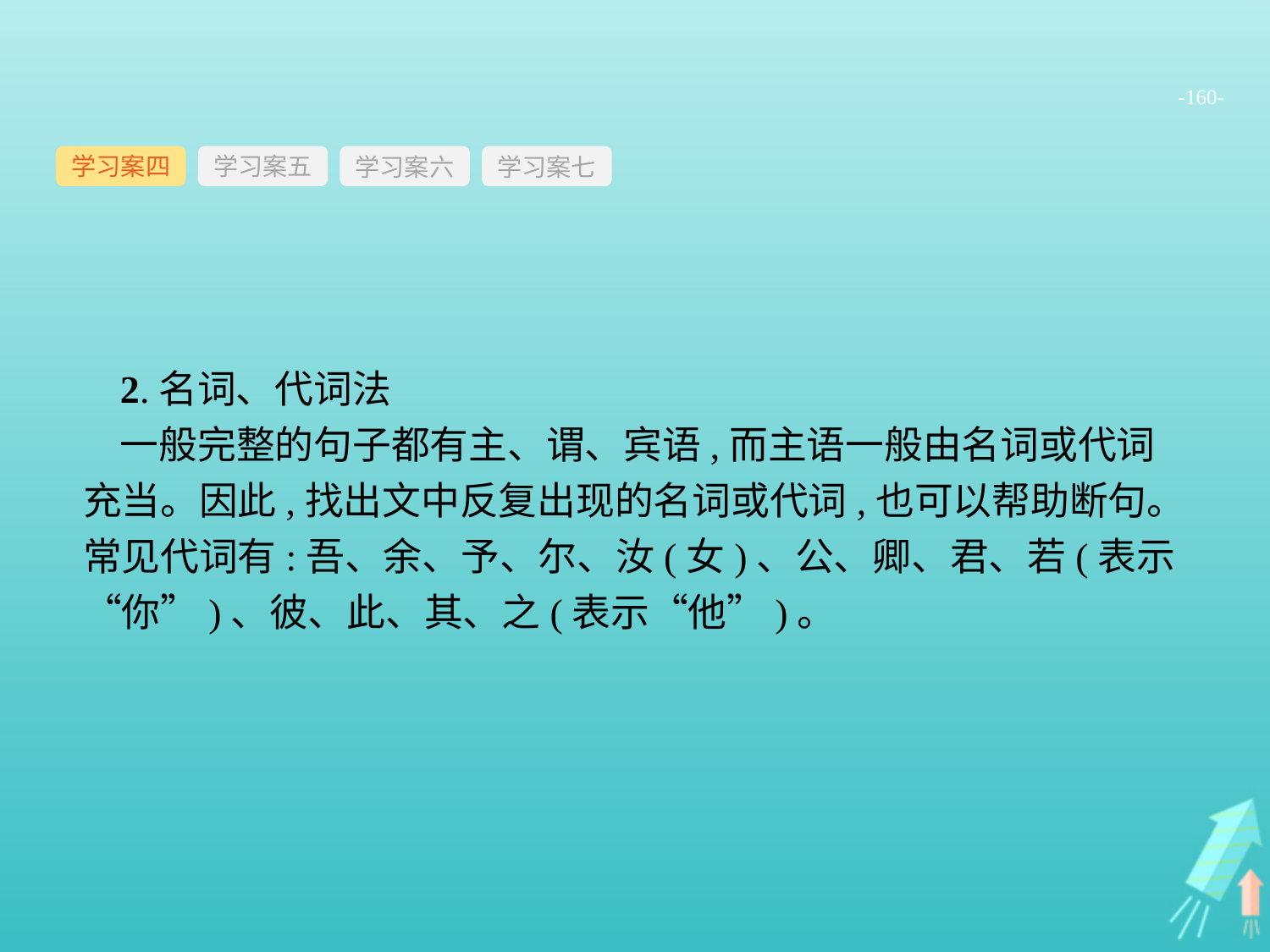

-160-
学习案四
学习案六
学习案七
学习案五
2.名词、代词法
一般完整的句子都有主、谓、宾语,而主语一般由名词或代词充当。因此,找出文中反复出现的名词或代词,也可以帮助断句。常见代词有:吾、余、予、尔、汝(女)、公、卿、君、若(表示“你”)、彼、此、其、之(表示“他”)。